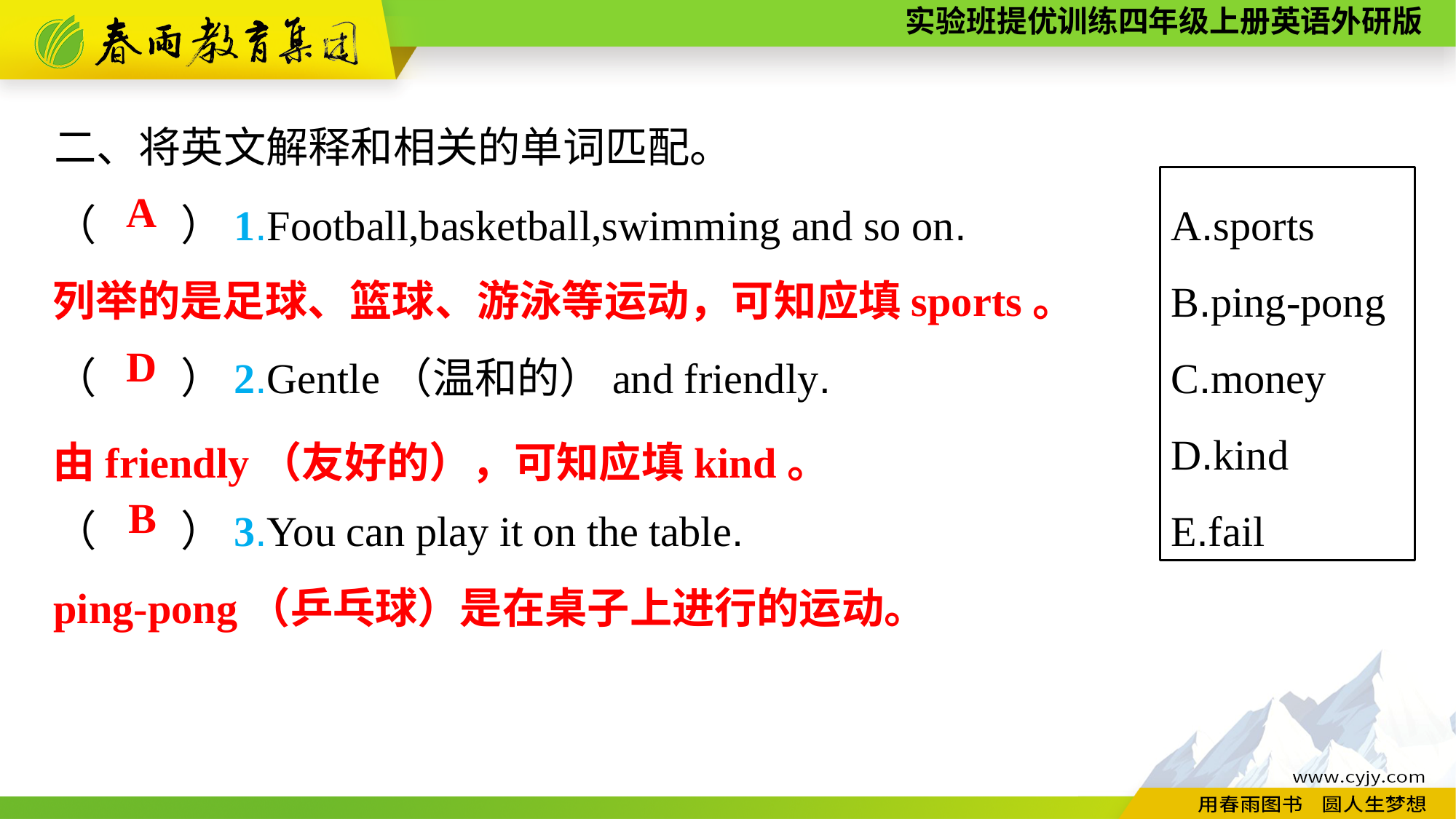

二、将英文解释和相关的单词匹配。
（　　）1.Football,basketball,swimming and so on.

（　　）2.Gentle（温和的）and friendly.

（　　）3.You can play it on the table.
A.sports
B.ping-pong
C.money
D.kind
E.fail
A
列举的是足球、篮球、游泳等运动，可知应填sports。
D
由friendly（友好的），可知应填kind。
B
ping-pong（乒乓球）是在桌子上进行的运动。